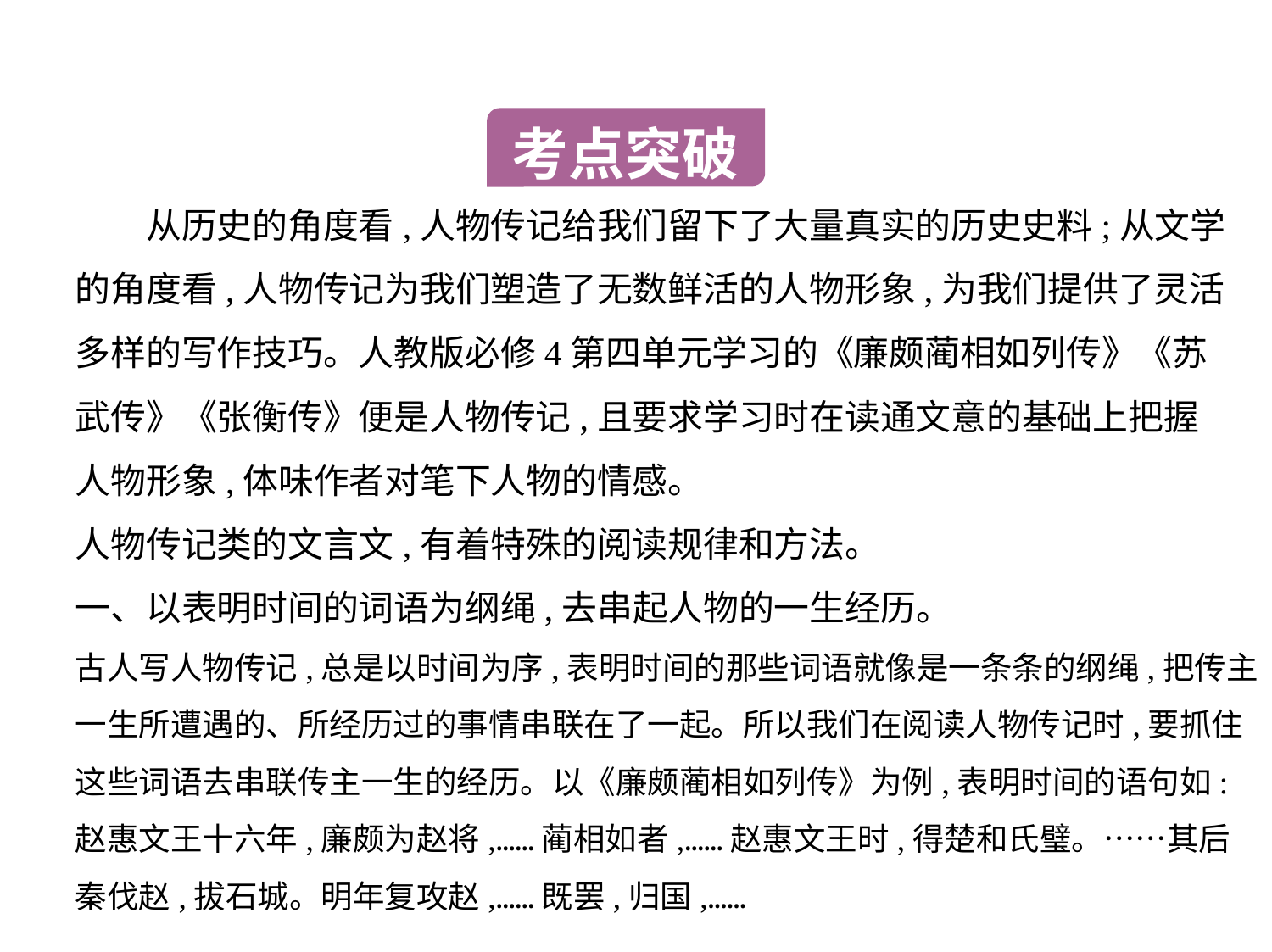

考点突破
　　从历史的角度看,人物传记给我们留下了大量真实的历史史料;从文学
的角度看,人物传记为我们塑造了无数鲜活的人物形象,为我们提供了灵活
多样的写作技巧。人教版必修4第四单元学习的《廉颇蔺相如列传》《苏
武传》《张衡传》便是人物传记,且要求学习时在读通文意的基础上把握
人物形象,体味作者对笔下人物的情感。
人物传记类的文言文,有着特殊的阅读规律和方法。
一、以表明时间的词语为纲绳,去串起人物的一生经历。
古人写人物传记,总是以时间为序,表明时间的那些词语就像是一条条的纲绳,把传主一生所遭遇的、所经历过的事情串联在了一起。所以我们在阅读人物传记时,要抓住这些词语去串联传主一生的经历。以《廉颇蔺相如列传》为例,表明时间的语句如:赵惠文王十六年,廉颇为赵将,……蔺相如者,……赵惠文王时,得楚和氏璧。……其后秦伐赵,拔石城。明年复攻赵,……既罢,归国,……